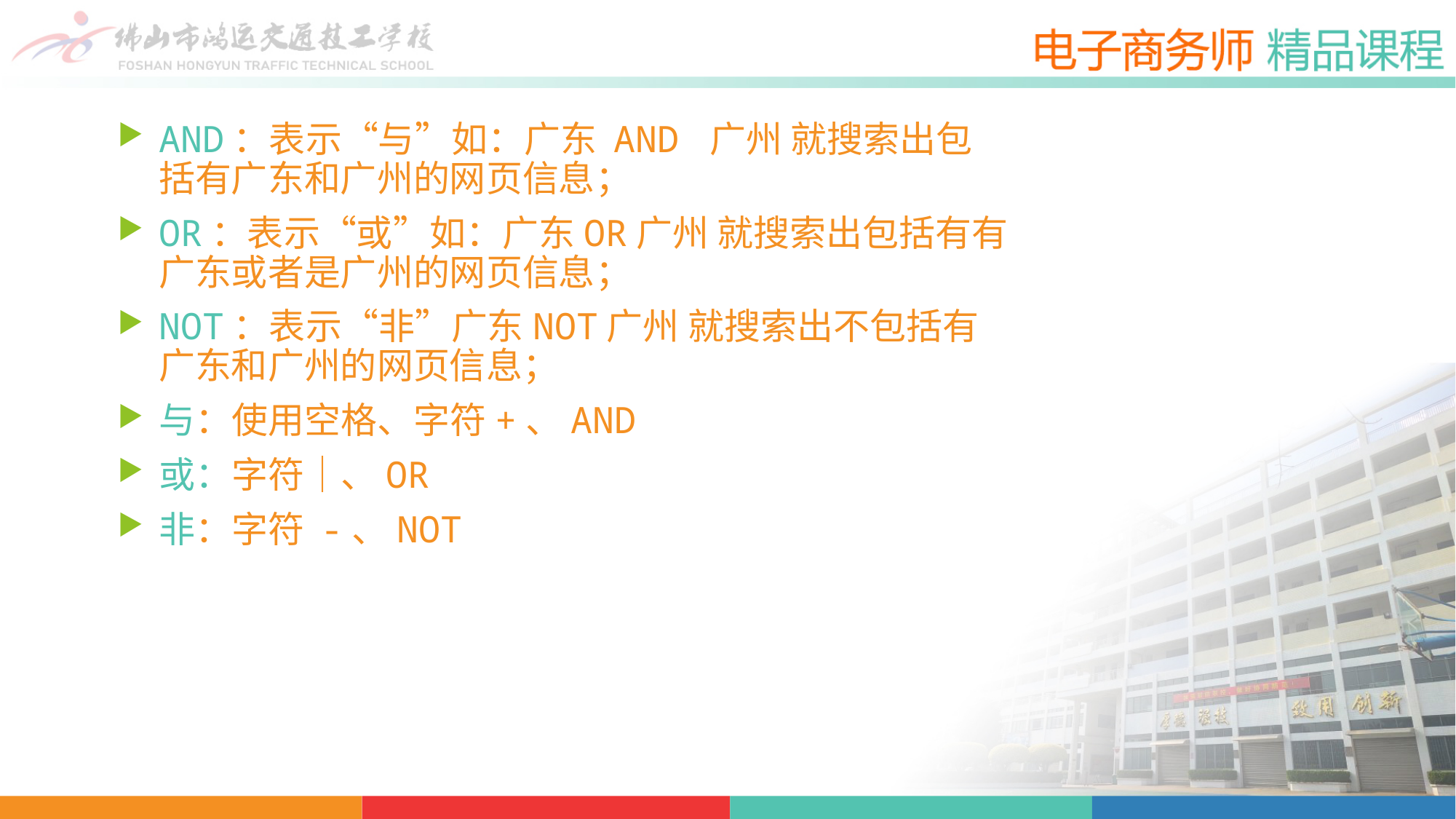

AND：表示“与”如：广东 AND 广州 就搜索出包括有广东和广州的网页信息；
OR：表示“或”如：广东OR广州 就搜索出包括有有广东或者是广州的网页信息；
NOT：表示“非”广东NOT广州 就搜索出不包括有广东和广州的网页信息；
与：使用空格、字符+、AND
或：字符｜、OR
非：字符 -、NOT